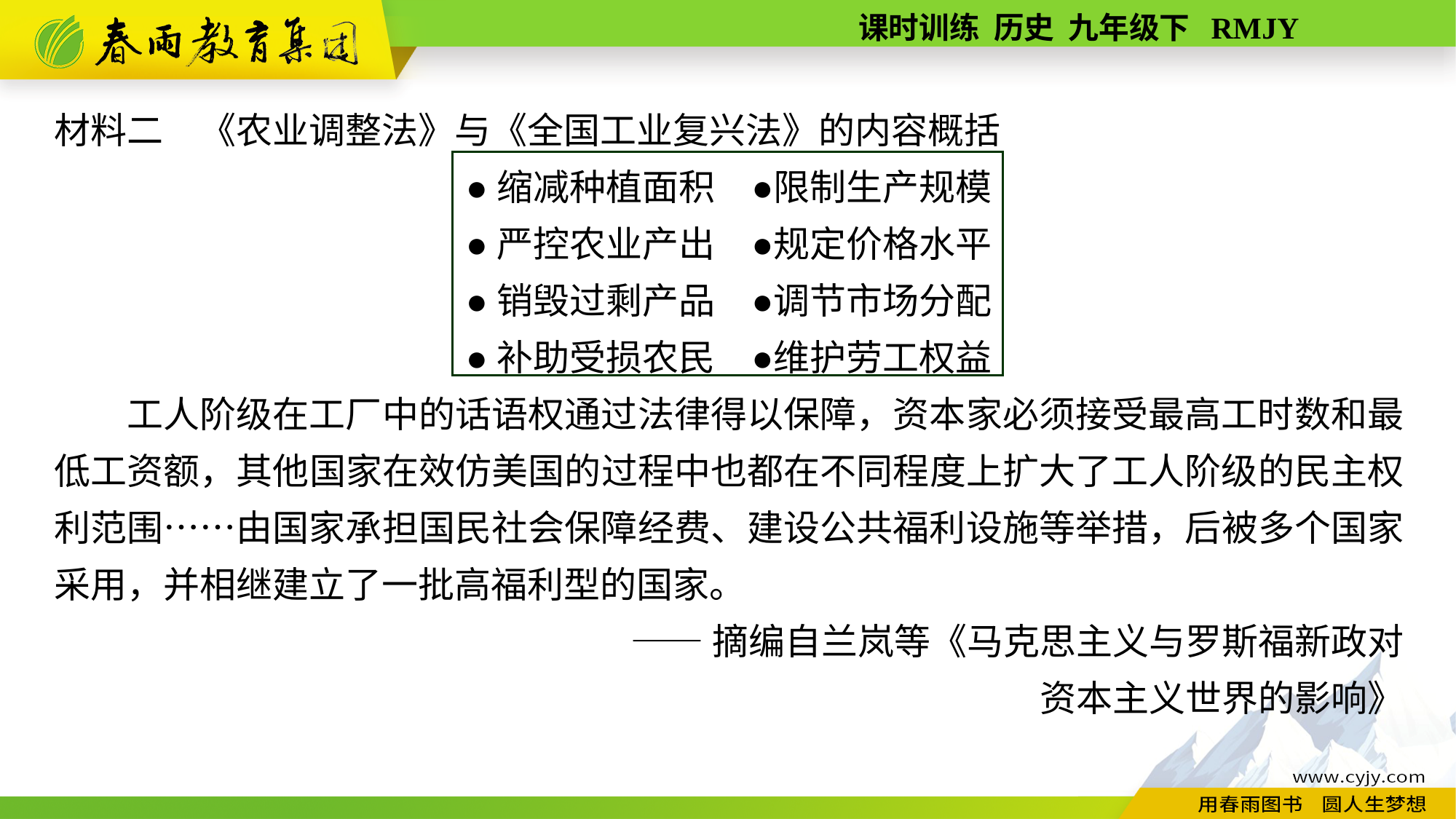

材料二　《农业调整法》与《全国工业复兴法》的内容概括
●缩减种植面积　●限制生产规模
●严控农业产出　●规定价格水平
●销毁过剩产品　●调节市场分配
●补助受损农民　●维护劳工权益
　　工人阶级在工厂中的话语权通过法律得以保障，资本家必须接受最高工时数和最低工资额，其他国家在效仿美国的过程中也都在不同程度上扩大了工人阶级的民主权利范围……由国家承担国民社会保障经费、建设公共福利设施等举措，后被多个国家采用，并相继建立了一批高福利型的国家。
——摘编自兰岚等《马克思主义与罗斯福新政对
资本主义世界的影响》